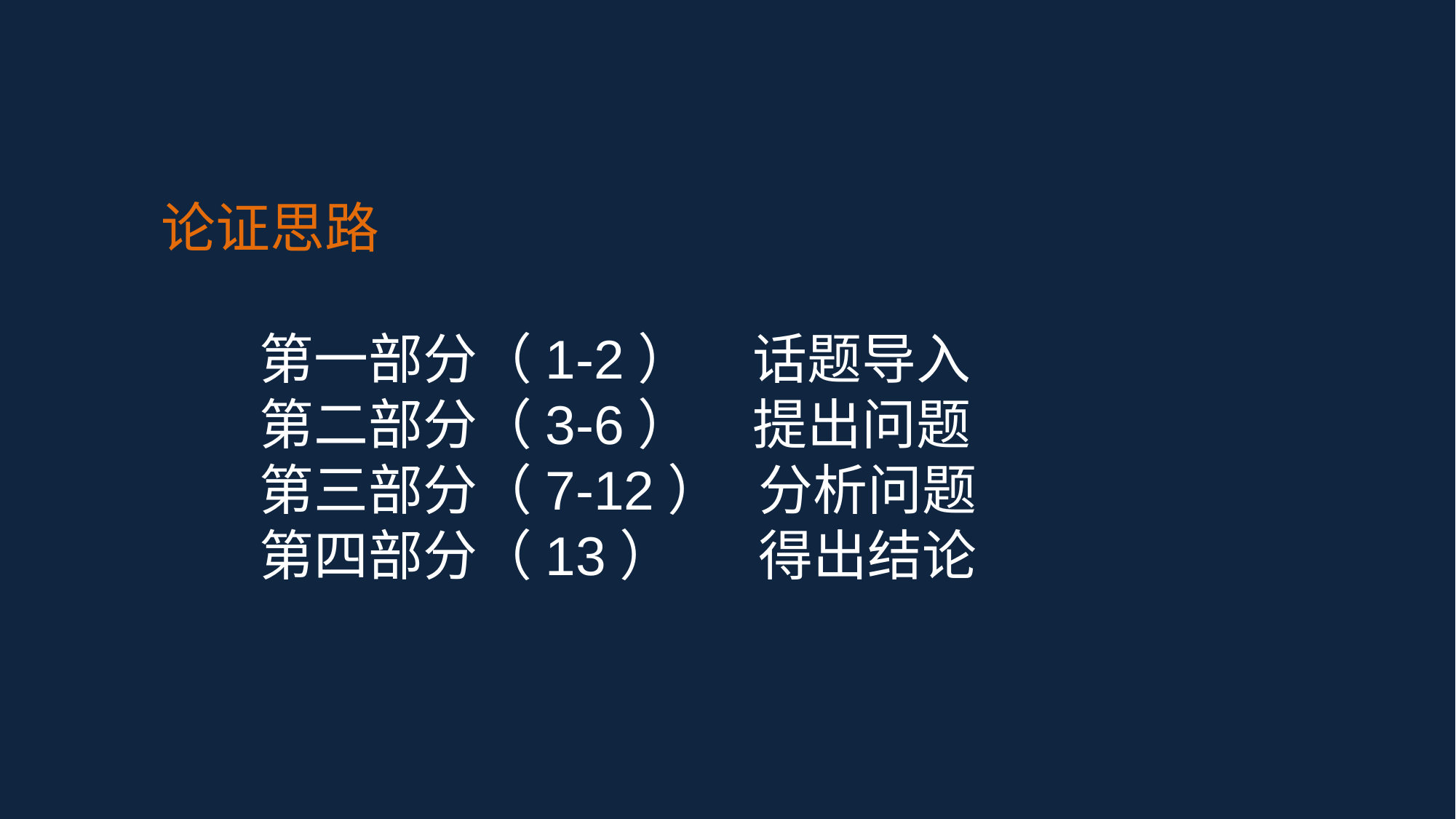

论证思路

       第一部分（1-2）     话题导入
       第二部分（3-6）     提出问题
       第三部分（7-12）   分析问题
       第四部分（13）       得出结论